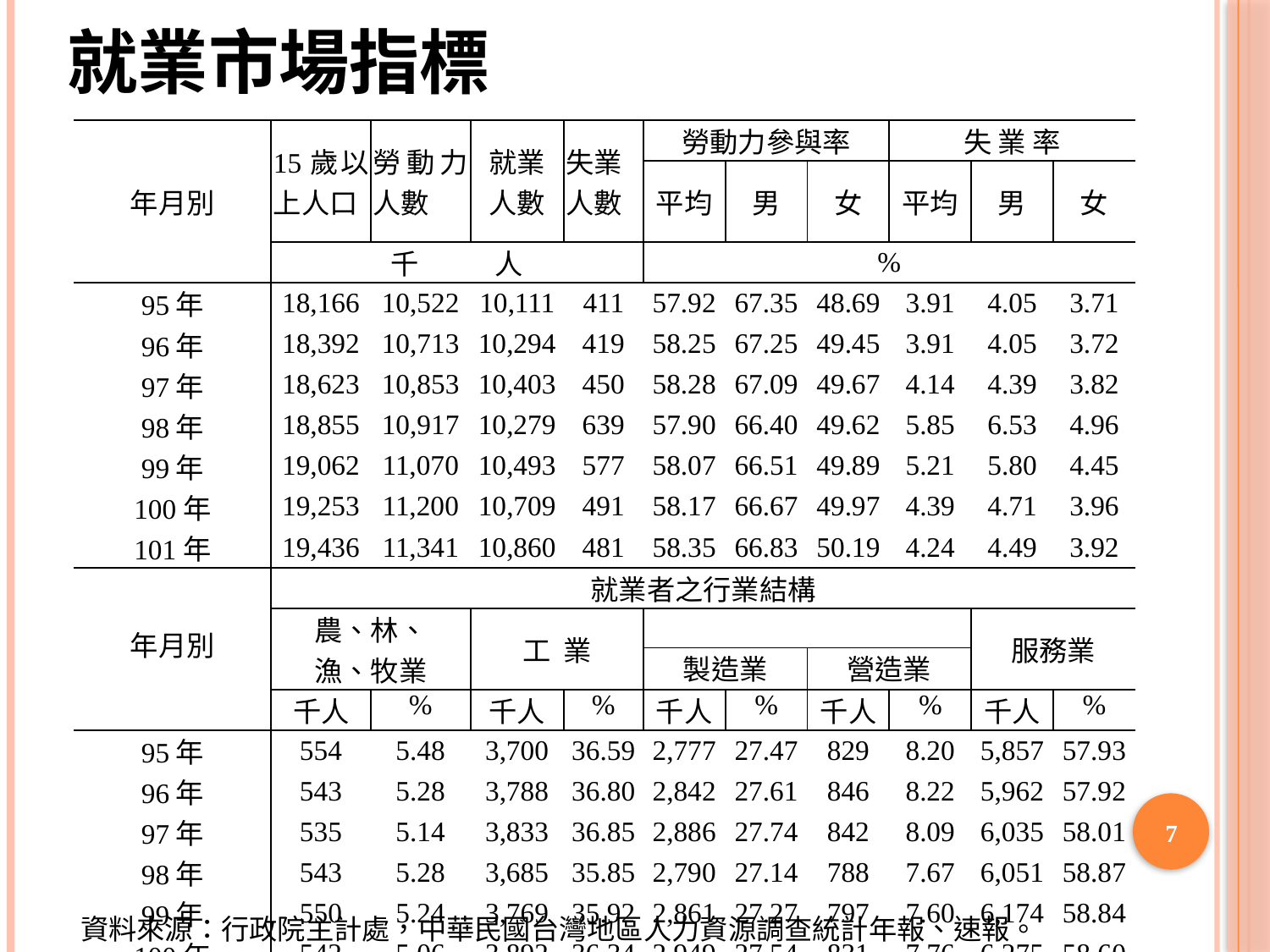

# 就業市場指標
| 年月別 | 15歲以上人口 | 勞動力人數 | 就業 人數 | 失業 人數 | 勞動力參與率 |  |  | 失 業 率 |  |  |
| --- | --- | --- | --- | --- | --- | --- | --- | --- | --- | --- |
|  |  |  |  |  | 平均 | 男 | 女 | 平均 | 男 | 女 |
|  | 千 人 |  |  |  | % |  |  |  |  |  |
| 95年 | 18,166 | 10,522 | 10,111 | 411 | 57.92 | 67.35 | 48.69 | 3.91 | 4.05 | 3.71 |
| 96年 | 18,392 | 10,713 | 10,294 | 419 | 58.25 | 67.25 | 49.45 | 3.91 | 4.05 | 3.72 |
| 97年 | 18,623 | 10,853 | 10,403 | 450 | 58.28 | 67.09 | 49.67 | 4.14 | 4.39 | 3.82 |
| 98年 | 18,855 | 10,917 | 10,279 | 639 | 57.90 | 66.40 | 49.62 | 5.85 | 6.53 | 4.96 |
| 99年 | 19,062 | 11,070 | 10,493 | 577 | 58.07 | 66.51 | 49.89 | 5.21 | 5.80 | 4.45 |
| 100年 | 19,253 | 11,200 | 10,709 | 491 | 58.17 | 66.67 | 49.97 | 4.39 | 4.71 | 3.96 |
| 101年 | 19,436 | 11,341 | 10,860 | 481 | 58.35 | 66.83 | 50.19 | 4.24 | 4.49 | 3.92 |
| 年月別 | 就業者之行業結構 |  |  |  |  |  |  |  |  |  |
|  | 農、林、 漁、牧業 |  | 工 業 |  |  |  |  |  | 服務業 |  |
|  |  |  |  |  | 製造業 |  | 營造業 |  |  |  |
|  | 千人 | % | 千人 | % | 千人 | % | 千人 | % | 千人 | % |
| 95年 | 554 | 5.48 | 3,700 | 36.59 | 2,777 | 27.47 | 829 | 8.20 | 5,857 | 57.93 |
| 96年 | 543 | 5.28 | 3,788 | 36.80 | 2,842 | 27.61 | 846 | 8.22 | 5,962 | 57.92 |
| 97年 | 535 | 5.14 | 3,833 | 36.85 | 2,886 | 27.74 | 842 | 8.09 | 6,035 | 58.01 |
| 98年 | 543 | 5.28 | 3,685 | 35.85 | 2,790 | 27.14 | 788 | 7.67 | 6,051 | 58.87 |
| 99年 | 550 | 5.24 | 3,769 | 35.92 | 2,861 | 27.27 | 797 | 7.60 | 6,174 | 58.84 |
| 100年 | 542 | 5.06 | 3,892 | 36.34 | 2,949 | 27.54 | 831 | 7.76 | 6,275 | 58.60 |
| 101年 | 544 | 5.01 | 3,935 | 36.23 | 2,975 | 27.39 | 845 | 7.78 | 6,381 | 58.75 |
7
資料來源：行政院主計處，中華民國台灣地區人力資源調查統計年報、速報。